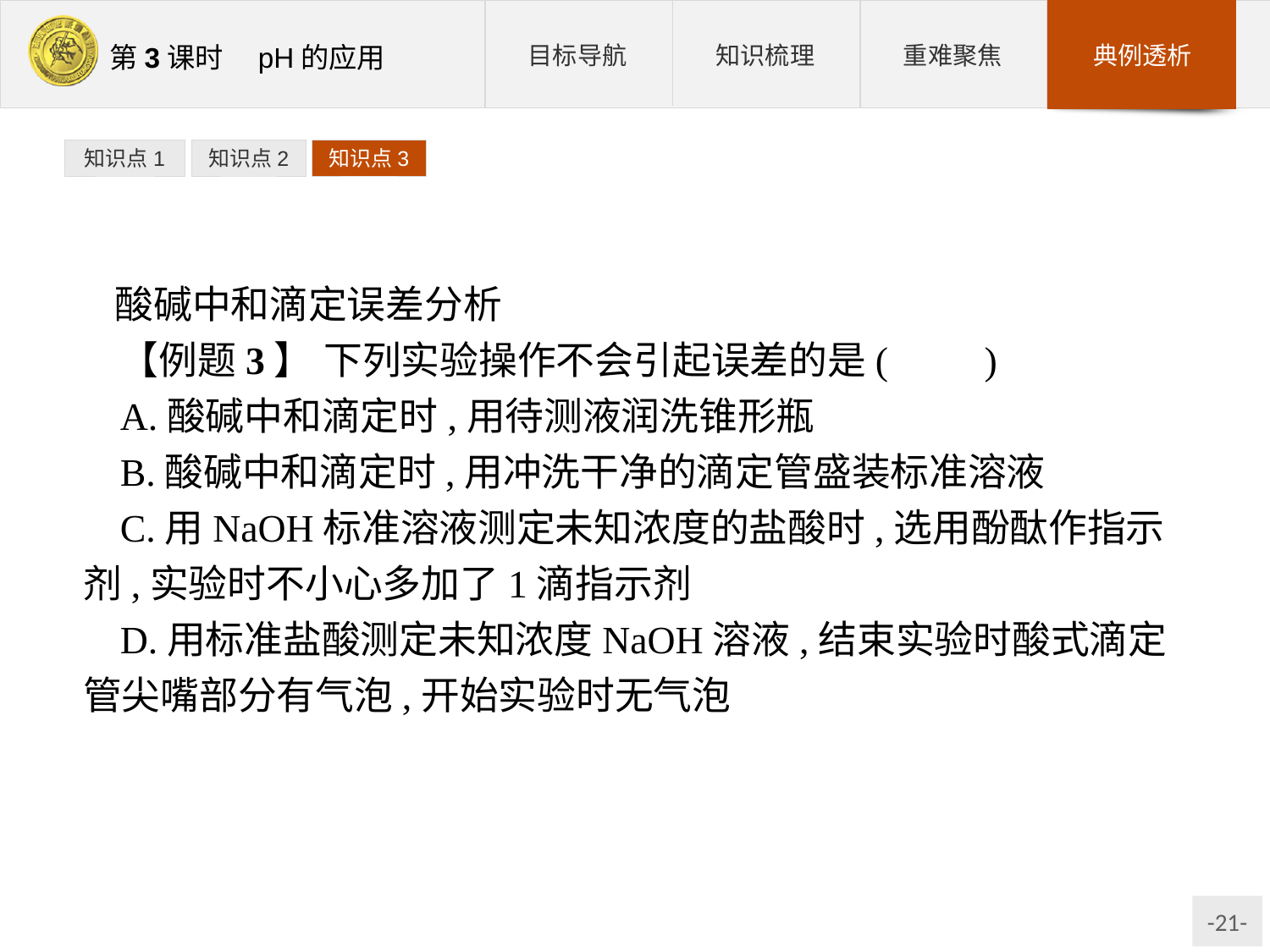

知识点1
知识点2
知识点3
酸碱中和滴定误差分析
【例题3】 下列实验操作不会引起误差的是(　　)
A.酸碱中和滴定时,用待测液润洗锥形瓶
B.酸碱中和滴定时,用冲洗干净的滴定管盛装标准溶液
C.用NaOH标准溶液测定未知浓度的盐酸时,选用酚酞作指示剂,实验时不小心多加了1滴指示剂
D.用标准盐酸测定未知浓度NaOH溶液,结束实验时酸式滴定管尖嘴部分有气泡,开始实验时无气泡